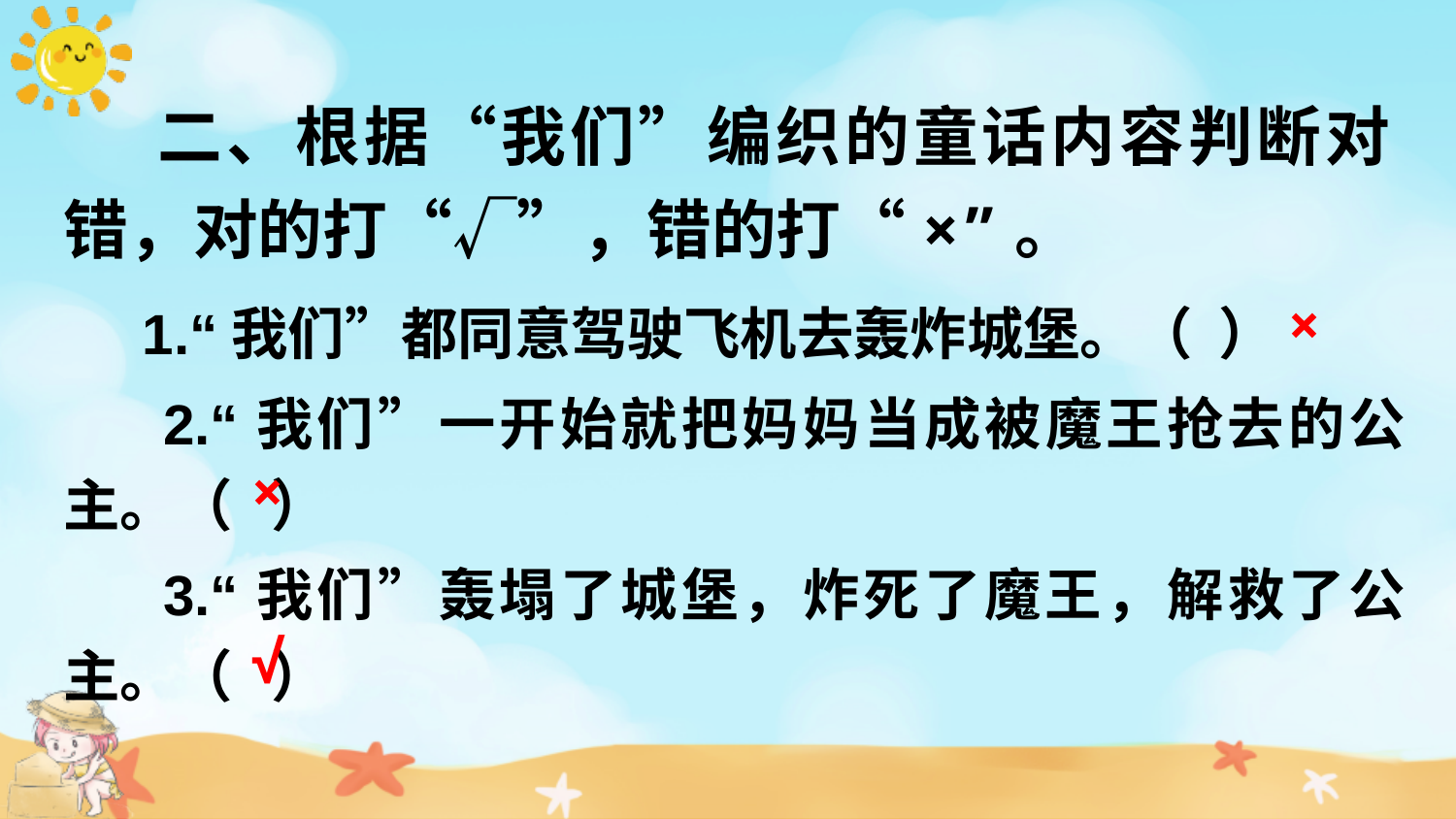

二、根据“我们”编织的童话内容判断对错，对的打“√”，错的打“×”。
     1.“我们”都同意驾驶飞机去轰炸城堡。（  ）
     2.“我们”一开始就把妈妈当成被魔王抢去的公主。（   ）
     3.“我们”轰塌了城堡，炸死了魔王，解救了公主。（   ）
×
×
√